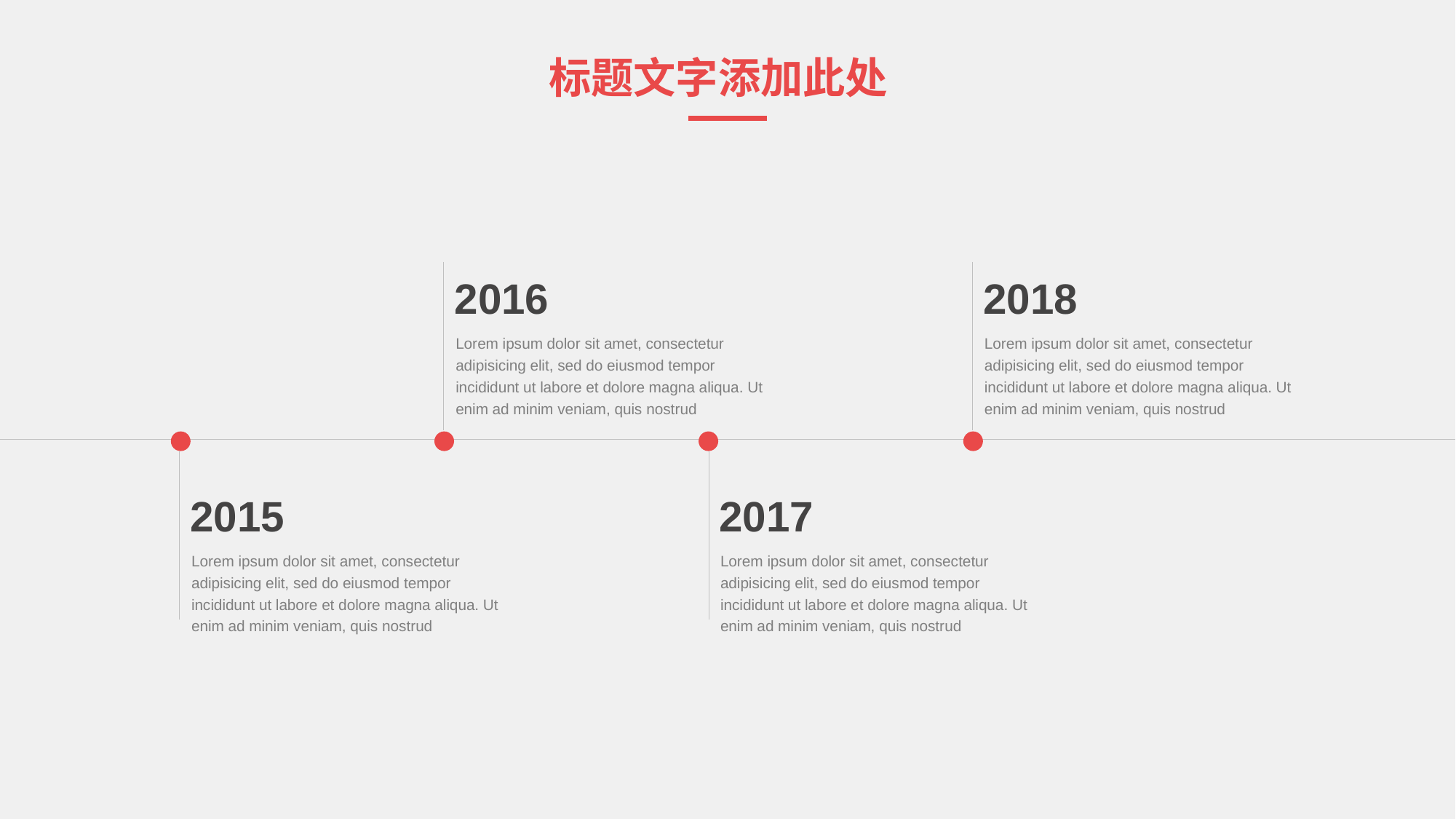

标题文字添加此处
2016
Lorem ipsum dolor sit amet, consectetur adipisicing elit, sed do eiusmod tempor incididunt ut labore et dolore magna aliqua. Ut enim ad minim veniam, quis nostrud

2018
Lorem ipsum dolor sit amet, consectetur adipisicing elit, sed do eiusmod tempor incididunt ut labore et dolore magna aliqua. Ut enim ad minim veniam, quis nostrud

2015
Lorem ipsum dolor sit amet, consectetur adipisicing elit, sed do eiusmod tempor incididunt ut labore et dolore magna aliqua. Ut enim ad minim veniam, quis nostrud

2017
Lorem ipsum dolor sit amet, consectetur adipisicing elit, sed do eiusmod tempor incididunt ut labore et dolore magna aliqua. Ut enim ad minim veniam, quis nostrud